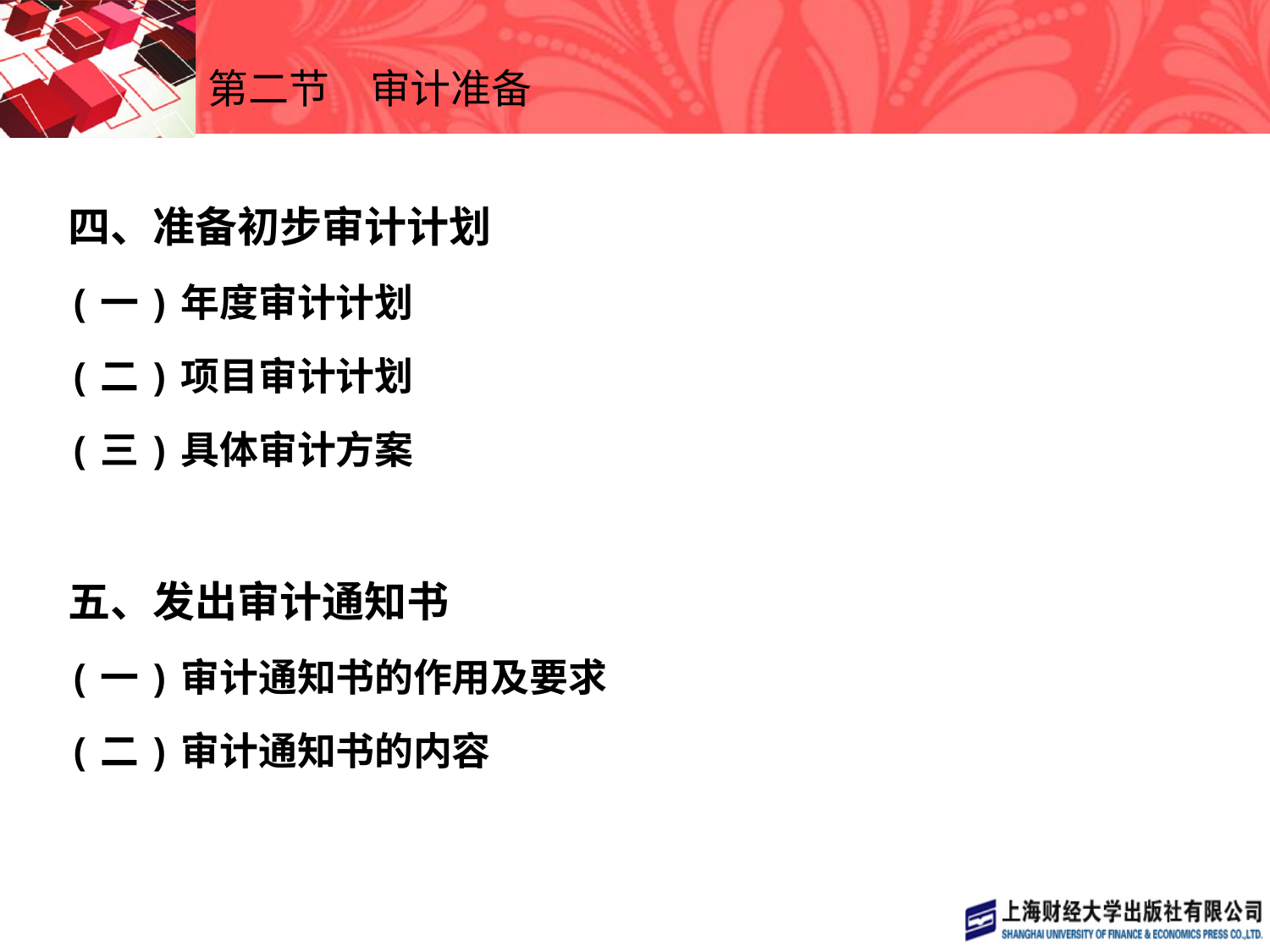

# 第二节　审计准备
四、准备初步审计计划
(一)年度审计计划
(二)项目审计计划
(三)具体审计方案

五、发出审计通知书
(一)审计通知书的作用及要求
(二)审计通知书的内容